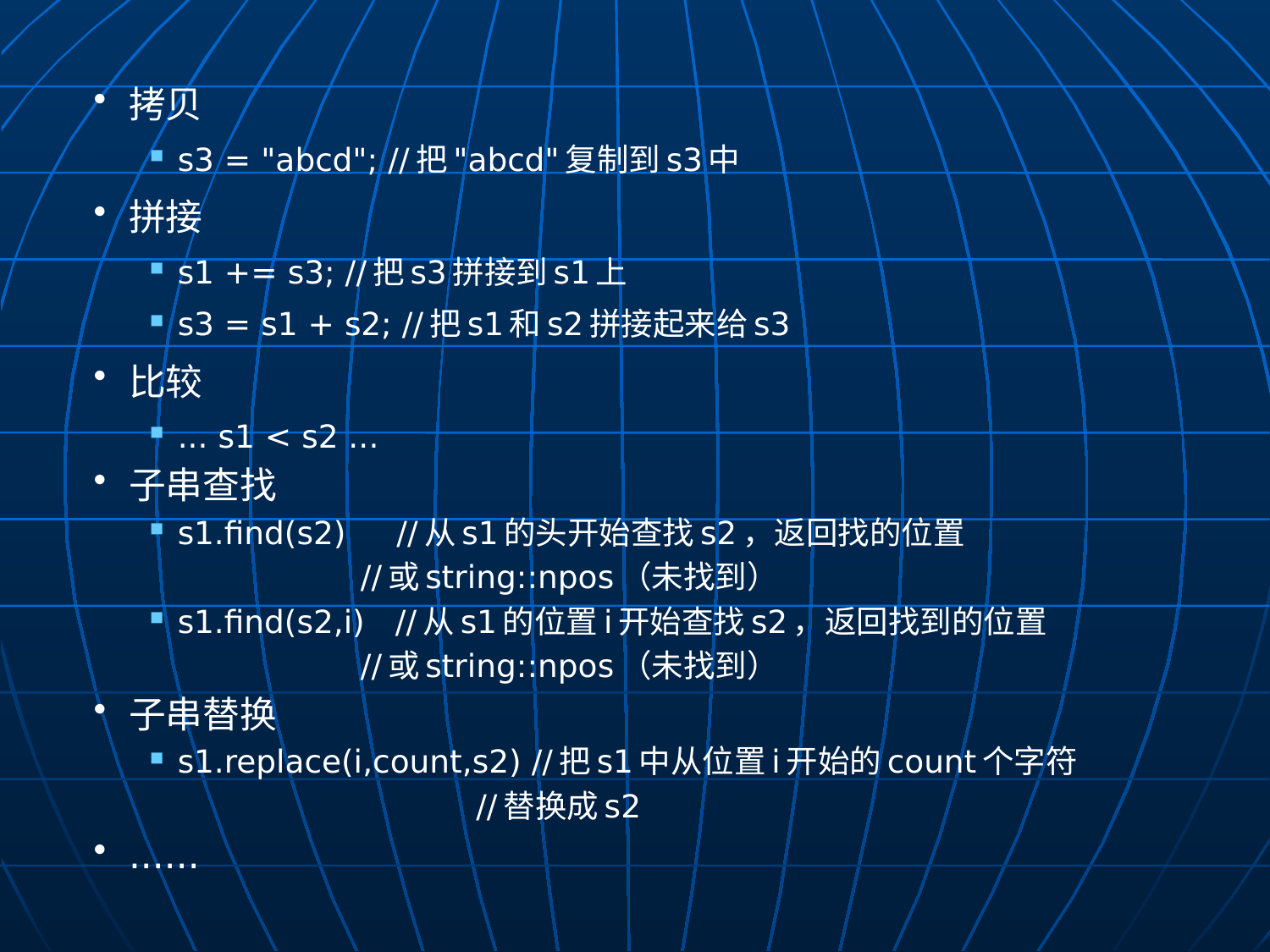

拷贝
s3 = "abcd"; //把"abcd"复制到s3中
拼接
s1 += s3; //把s3拼接到s1上
s3 = s1 + s2; //把s1和s2拼接起来给s3
比较
... s1 < s2 ...
子串查找
s1.find(s2)     //从s1的头开始查找s2，返回找的位置
		  //或string::npos（未找到）
s1.find(s2,i)   //从s1的位置i开始查找s2，返回找到的位置
		  //或string::npos（未找到）
子串替换
s1.replace(i,count,s2) //把s1中从位置i开始的count个字符
			    //替换成s2
......